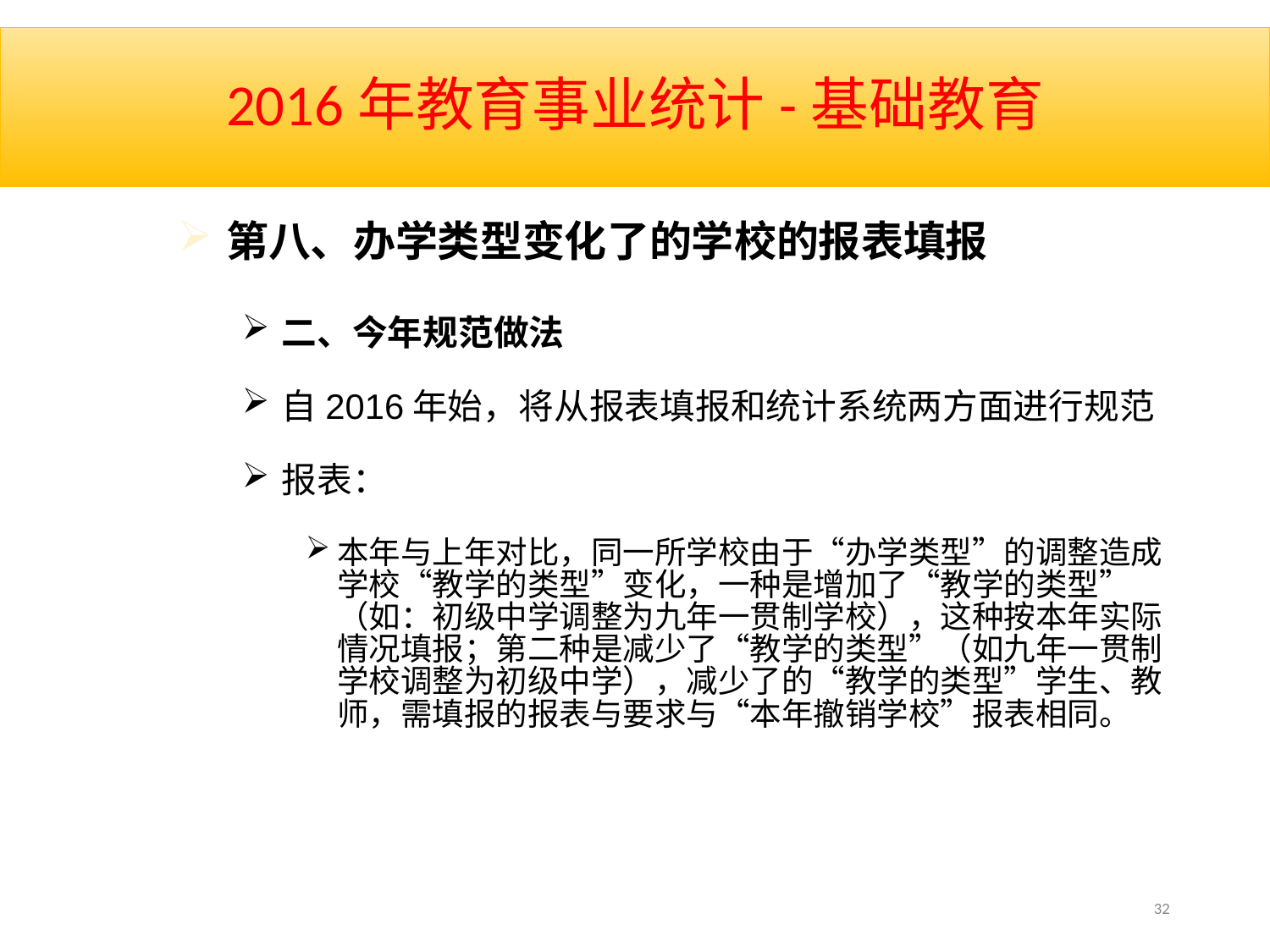

# 2016年教育事业统计-基础教育
第八、办学类型变化了的学校的报表填报

二、今年规范做法

自2016年始，将从报表填报和统计系统两方面进行规范

报表：

本年与上年对比，同一所学校由于“办学类型”的调整造成学校“教学的类型”变化，一种是增加了“教学的类型”（如：初级中学调整为九年一贯制学校），这种按本年实际情况填报；第二种是减少了“教学的类型”（如九年一贯制学校调整为初级中学），减少了的“教学的类型”学生、教师，需填报的报表与要求与“本年撤销学校”报表相同。

32